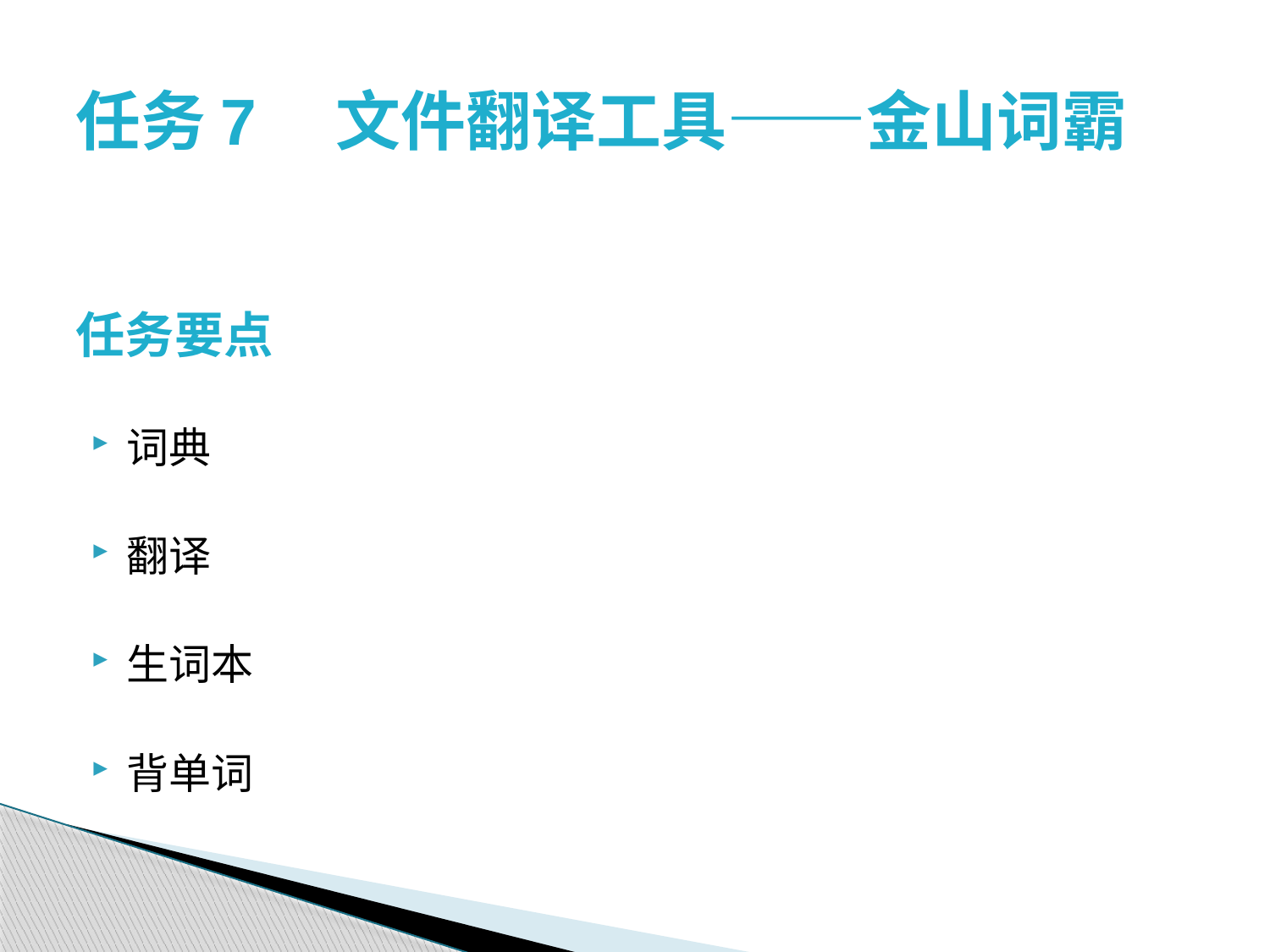

# 任务7　文件翻译工具——金山词霸
任务要点
词典
翻译
生词本
背单词